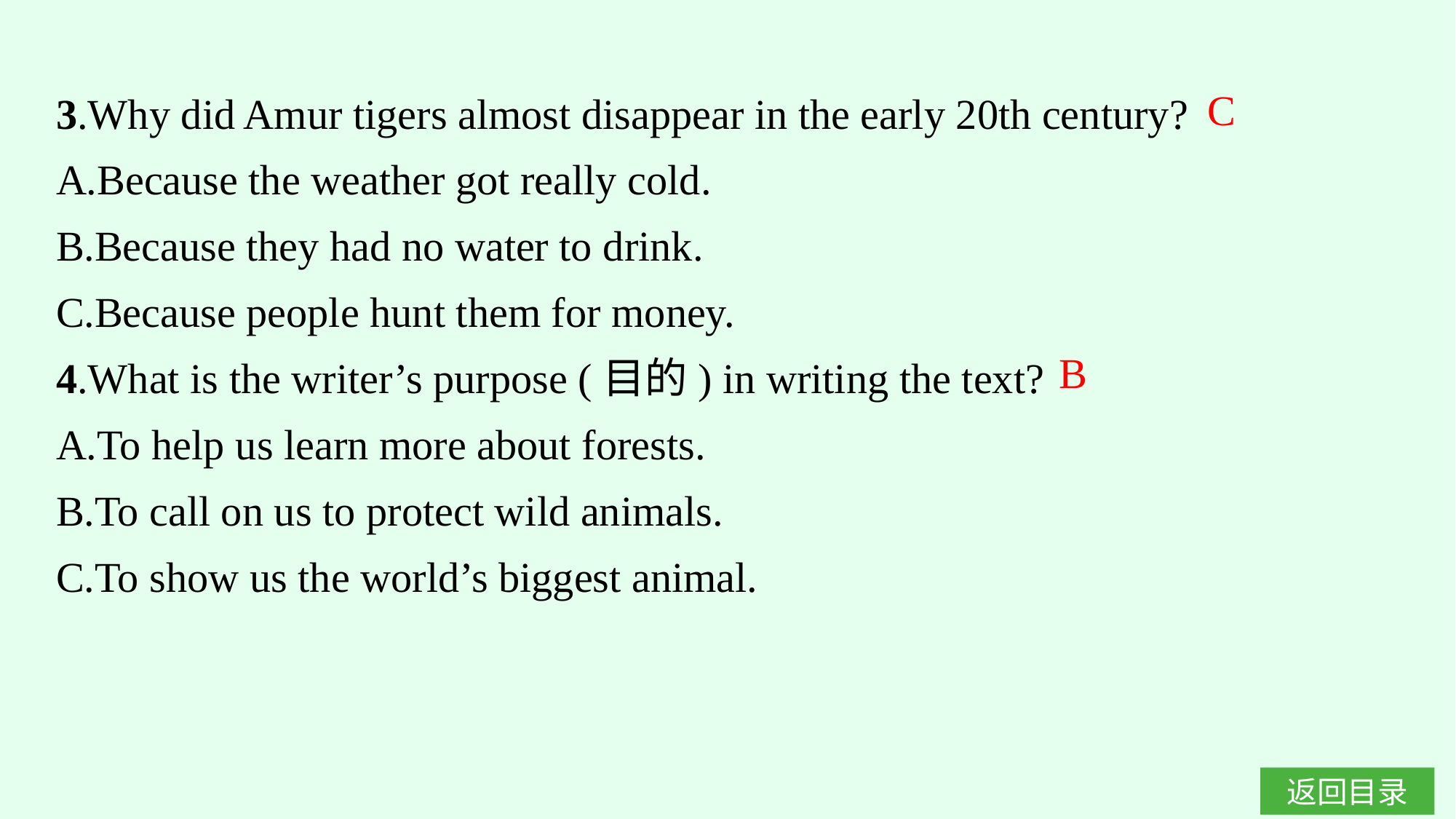

3.Why did Amur tigers almost disappear in the early 20th century?
A.Because the weather got really cold.
B.Because they had no water to drink.
C.Because people hunt them for money.
4.What is the writer’s purpose (目的) in writing the text?
A.To help us learn more about forests.
B.To call on us to protect wild animals.
C.To show us the world’s biggest animal.
C
B